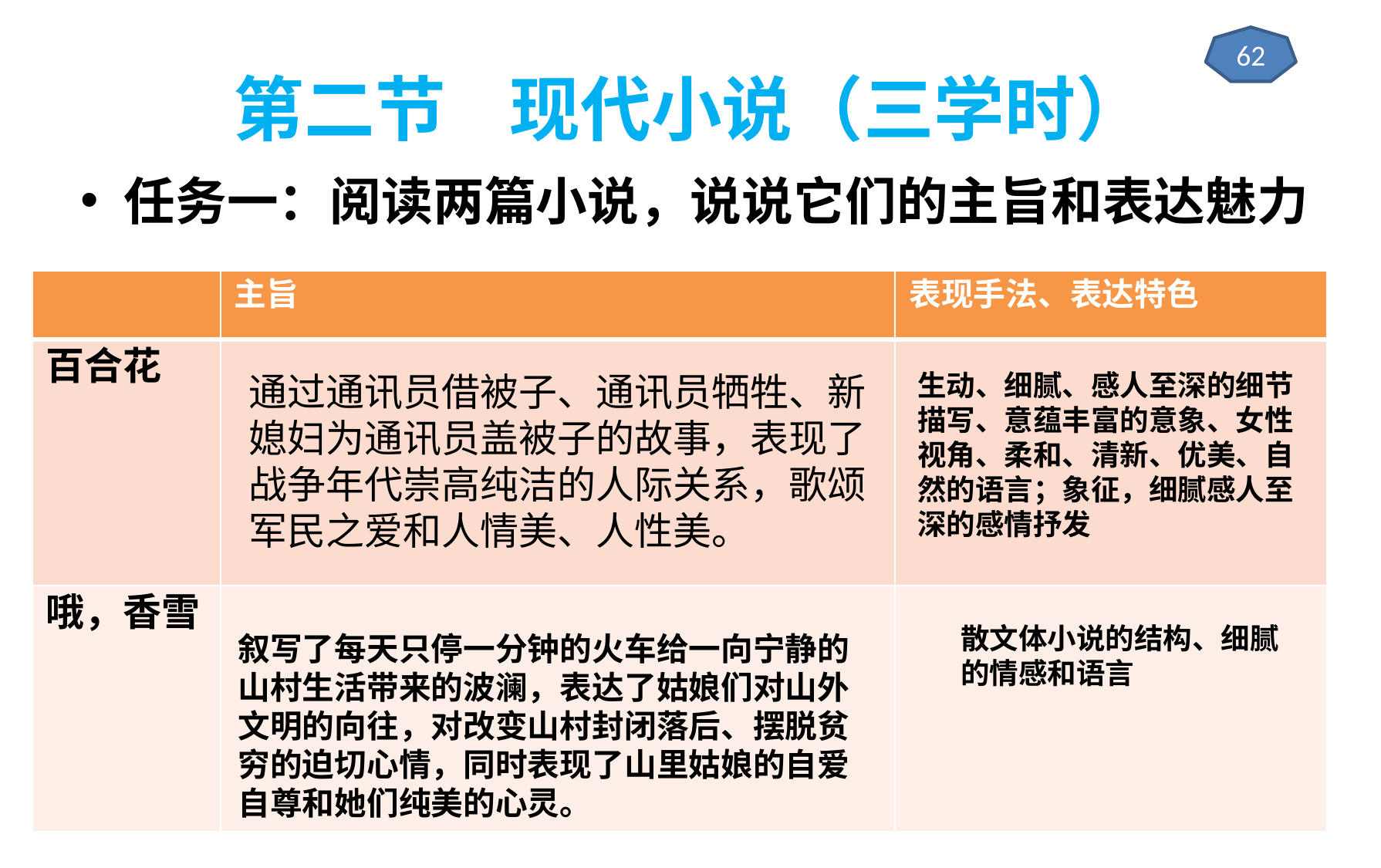

62
# 第二节    现代小说（三学时）
任务一：阅读两篇小说，说说它们的主旨和表达魅力

|  | 主旨 | 表现手法、表达特色 |
| --- | --- | --- |
| 百合花 |  |  |
| 哦，香雪 |  |  |
通过通讯员借被子、通讯员牺牲、新媳妇为通讯员盖被子的故事，表现了战争年代崇高纯洁的人际关系，歌颂军民之爱和人情美、人性美。
生动、细腻、感人至深的细节描写、意蕴丰富的意象、女性视角、柔和、清新、优美、自然的语言；象征，细腻感人至深的感情抒发
散文体小说的结构、细腻的情感和语言
叙写了每天只停一分钟的火车给一向宁静的山村生活带来的波澜，表达了姑娘们对山外文明的向往，对改变山村封闭落后、摆脱贫穷的迫切心情，同时表现了山里姑娘的自爱自尊和她们纯美的心灵。